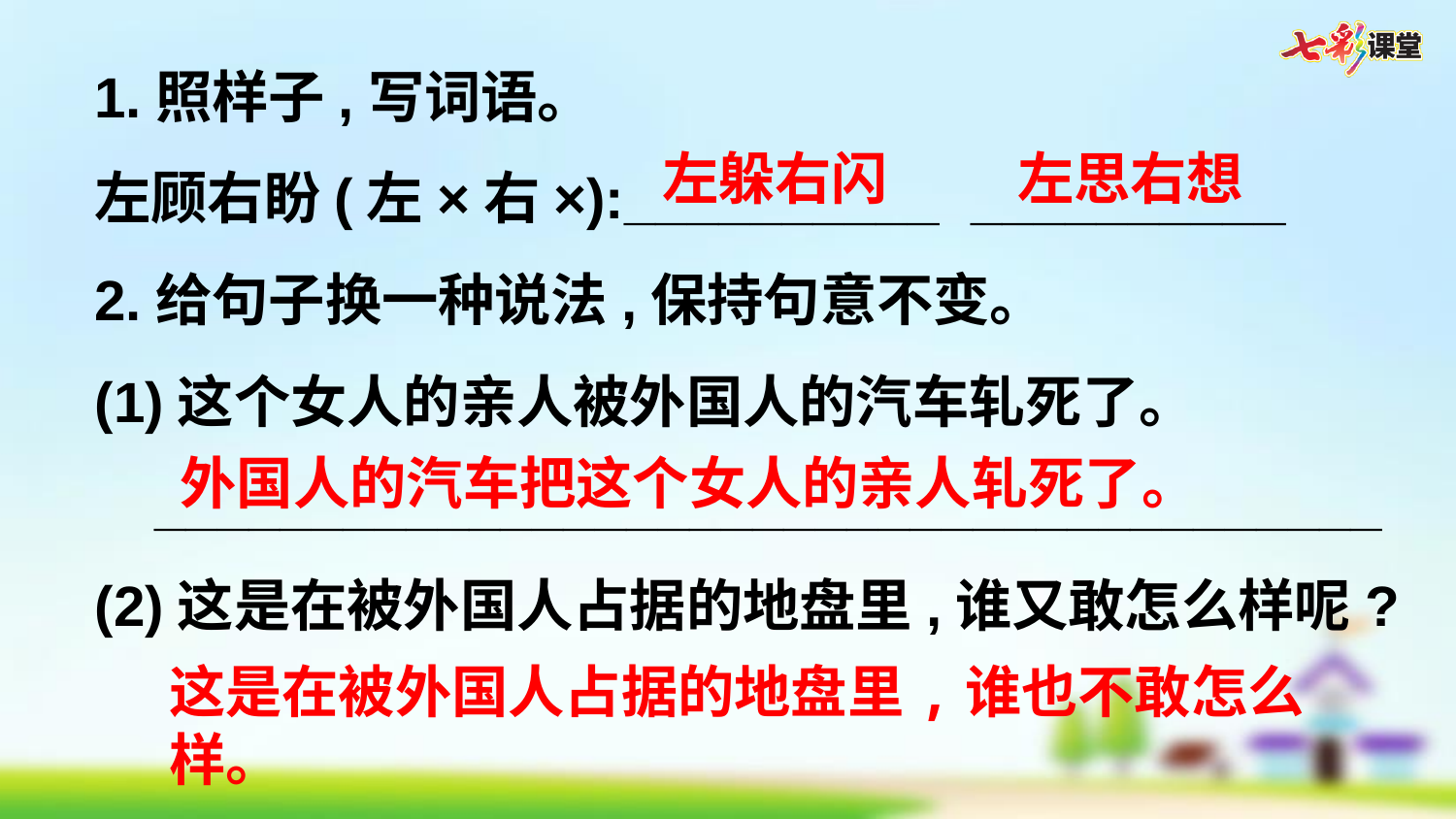

1.照样子,写词语。
左顾右盼(左×右×):__________  __________
2.给句子换一种说法,保持句意不变。
(1)这个女人的亲人被外国人的汽车轧死了。
   _______________________________________
(2)这是在被外国人占据的地盘里,谁又敢怎么样呢?
   _______________________________________
左躲右闪
左思右想
外国人的汽车把这个女人的亲人轧死了。
这是在被外国人占据的地盘里,谁也不敢怎么样。